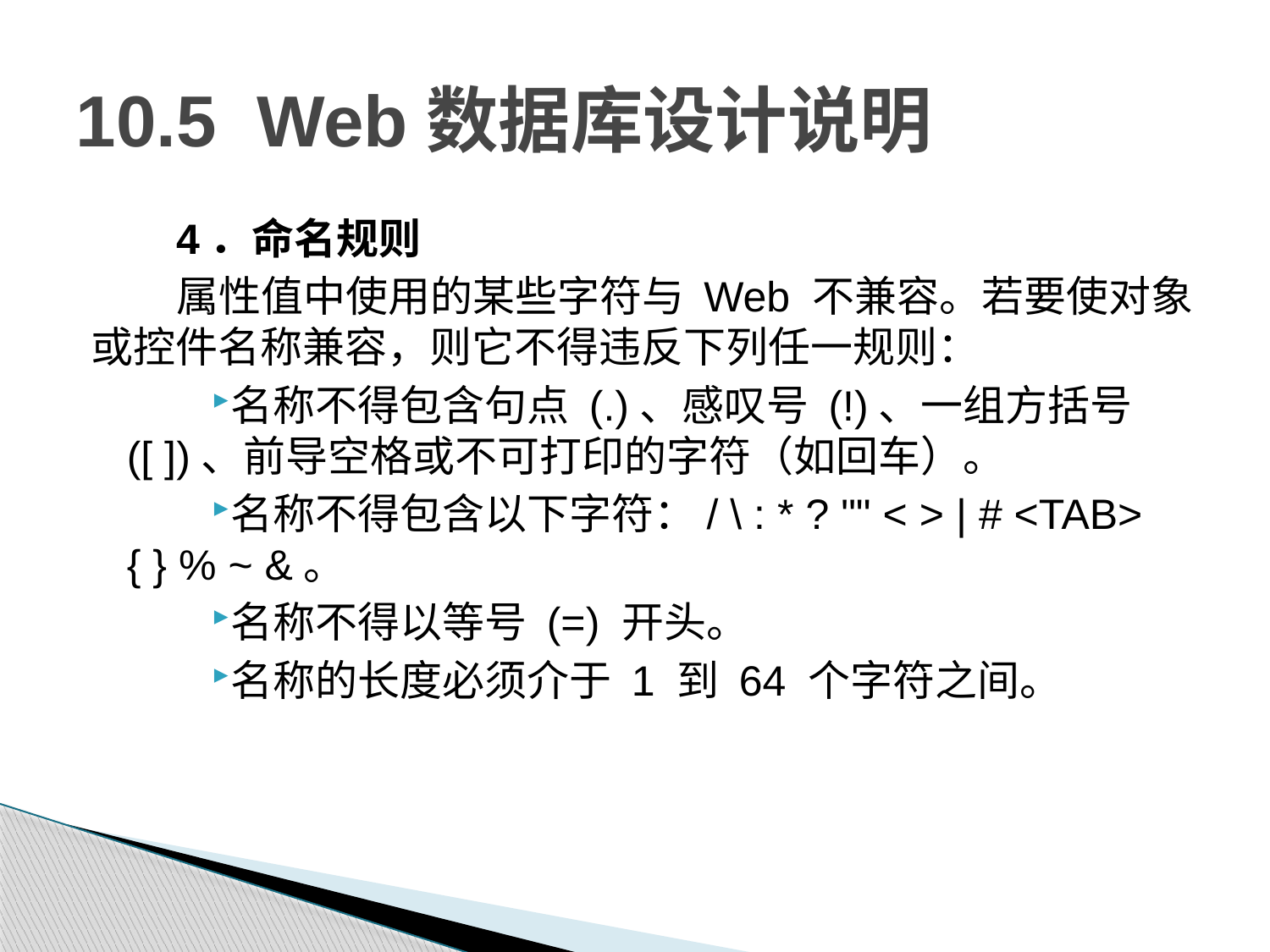

# 10.5  Web数据库设计说明
4．命名规则
属性值中使用的某些字符与 Web 不兼容。若要使对象或控件名称兼容，则它不得违反下列任一规则：
名称不得包含句点 (.)、感叹号 (!)、一组方括号 ([ ])、前导空格或不可打印的字符（如回车）。
名称不得包含以下字符：/ \ : * ? "" < > | # <TAB> { } % ~ &。
名称不得以等号 (=) 开头。
名称的长度必须介于 1 到 64 个字符之间。